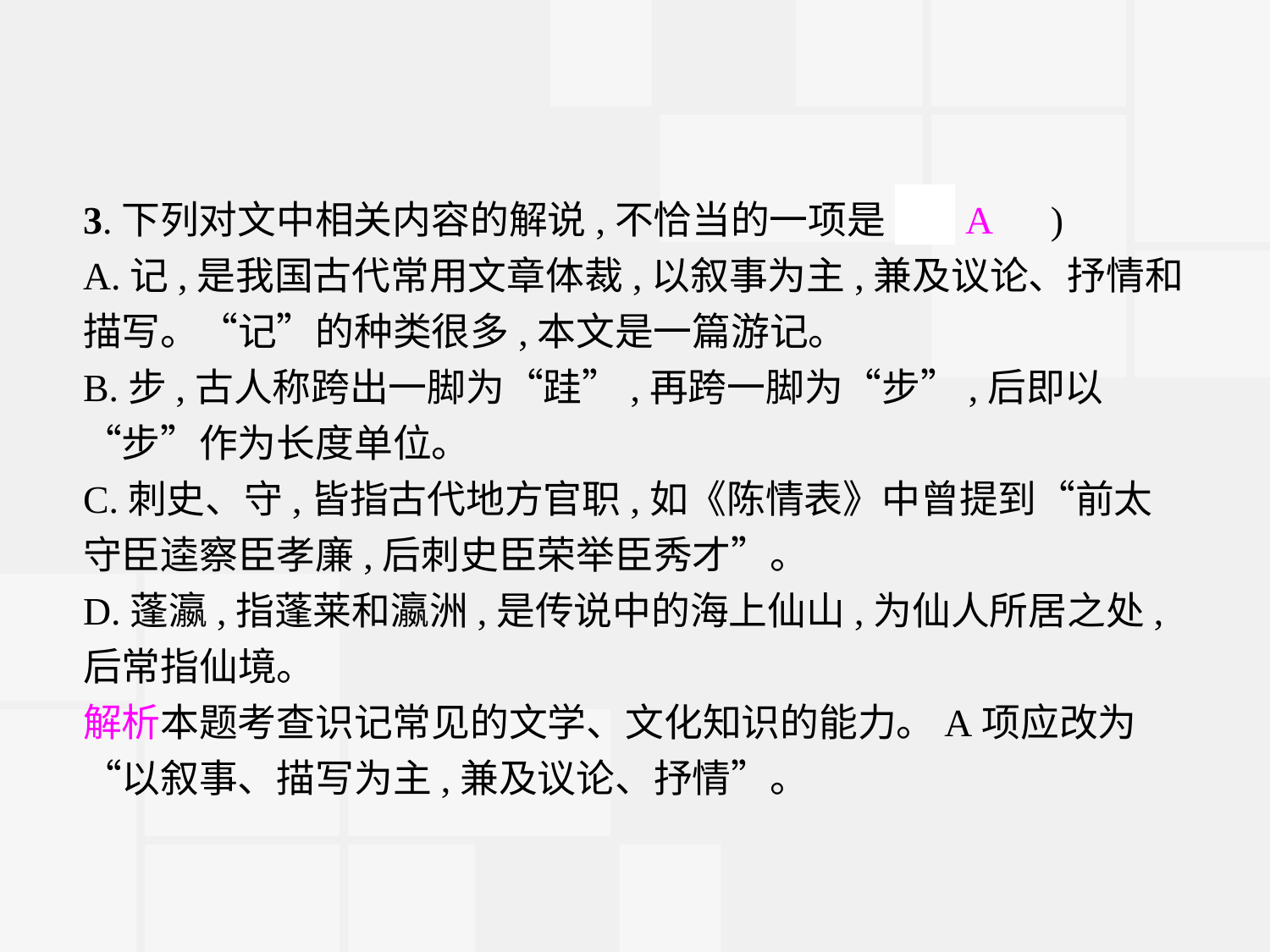

3.下列对文中相关内容的解说,不恰当的一项是(　A　)
A.记,是我国古代常用文章体裁,以叙事为主,兼及议论、抒情和描写。“记”的种类很多,本文是一篇游记。
B.步,古人称跨出一脚为“跬”,再跨一脚为“步”,后即以“步”作为长度单位。
C.刺史、守,皆指古代地方官职,如《陈情表》中曾提到“前太守臣逵察臣孝廉,后刺史臣荣举臣秀才”。
D.蓬瀛,指蓬莱和瀛洲,是传说中的海上仙山,为仙人所居之处,后常指仙境。
解析本题考查识记常见的文学、文化知识的能力。A项应改为“以叙事、描写为主,兼及议论、抒情”。